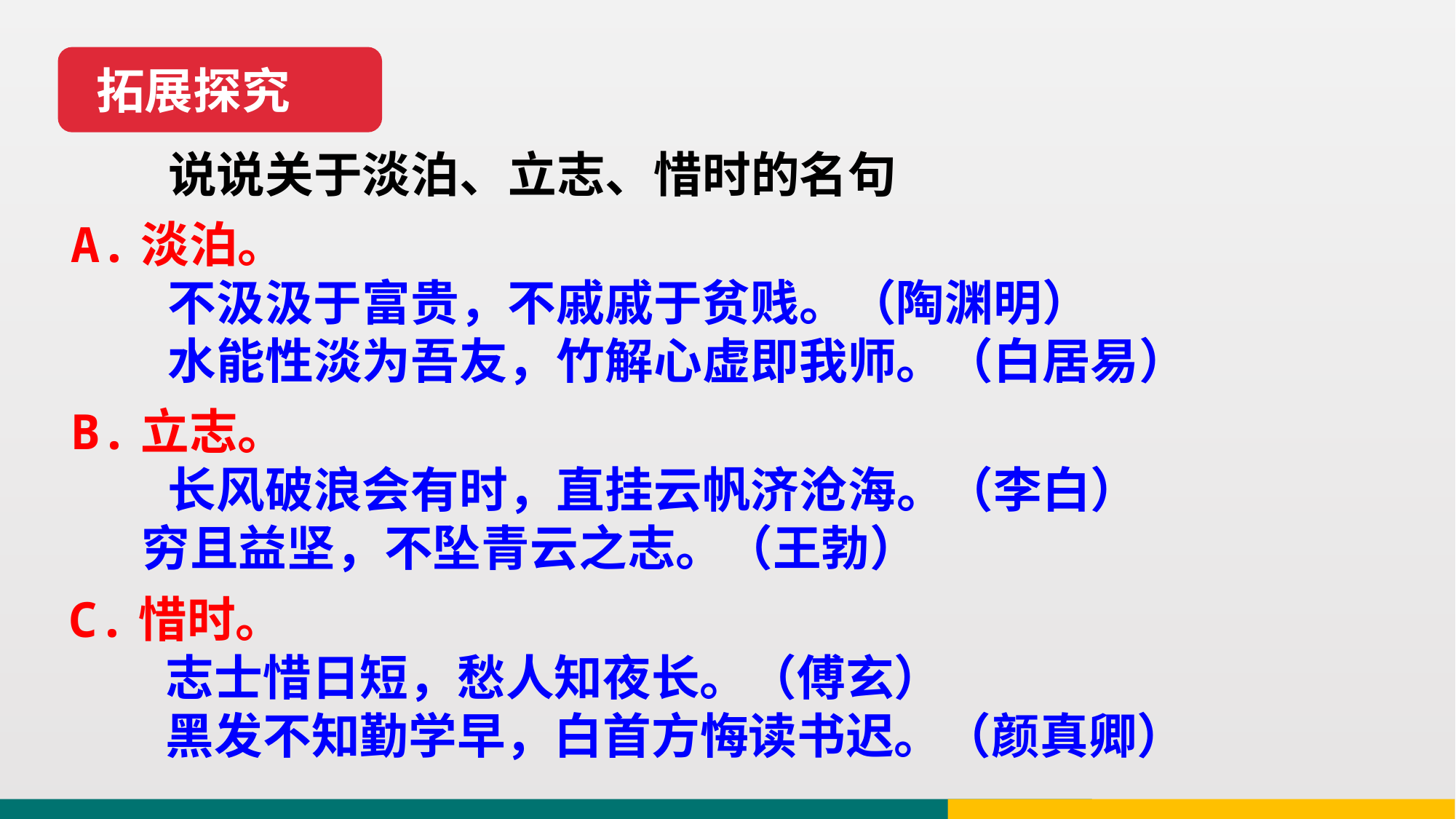

拓展探究
说说关于淡泊、立志、惜时的名句
A.淡泊。
　　不汲汲于富贵，不戚戚于贫贱。（陶渊明）
　　水能性淡为吾友，竹解心虚即我师。（白居易）
B.立志。
　　长风破浪会有时，直挂云帆济沧海。（李白）
　  穷且益坚，不坠青云之志。（王勃）
C.惜时。
　　志士惜日短，愁人知夜长。（傅玄）
　　黑发不知勤学早，白首方悔读书迟。（颜真卿）